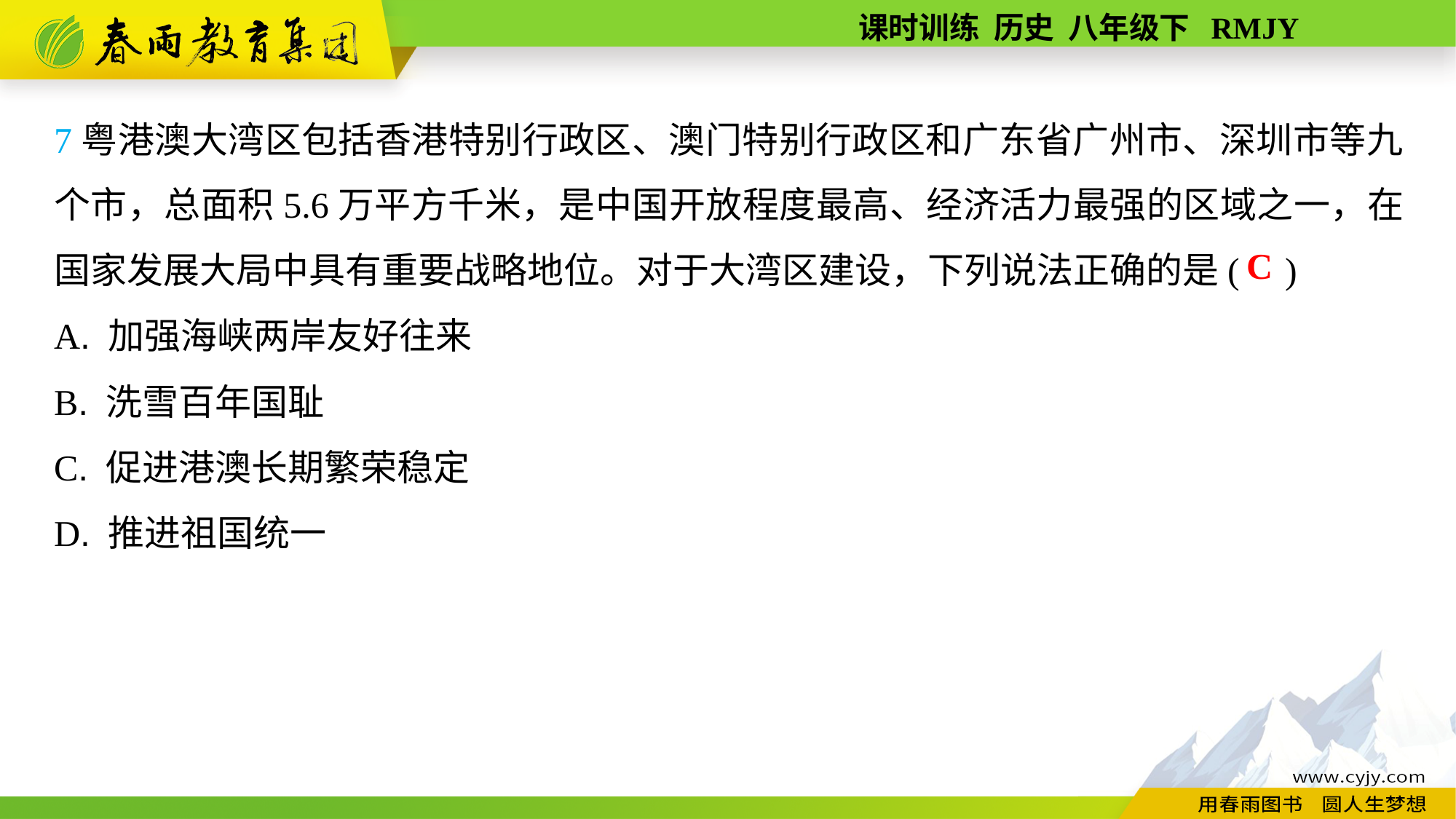

7粤港澳大湾区包括香港特别行政区、澳门特别行政区和广东省广州市、深圳市等九个市，总面积5.6万平方千米，是中国开放程度最高、经济活力最强的区域之一，在国家发展大局中具有重要战略地位。对于大湾区建设，下列说法正确的是(     )
A. 加强海峡两岸友好往来
B. 洗雪百年国耻
C. 促进港澳长期繁荣稳定
D. 推进祖国统一
C